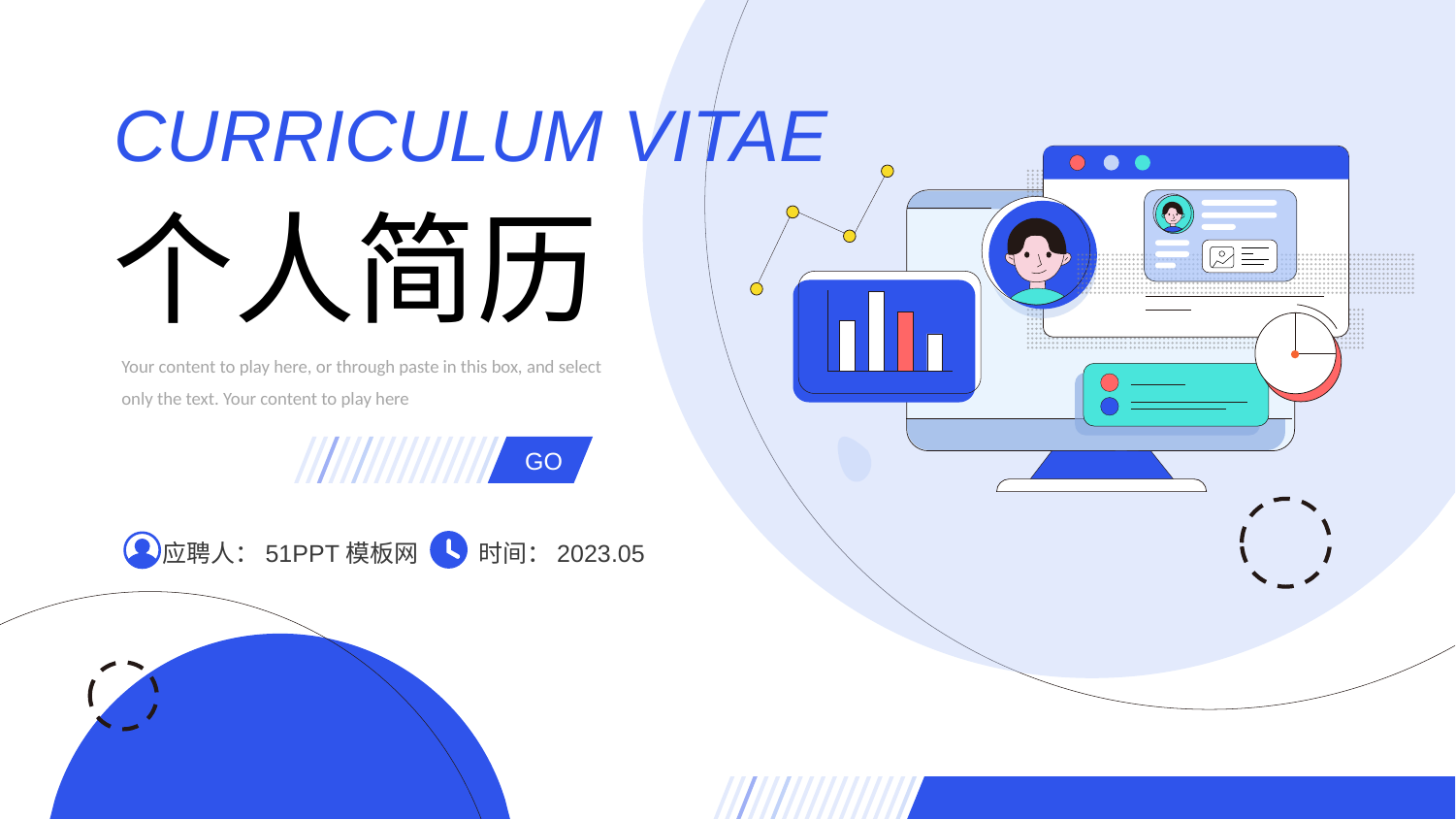

51PPT模板网，幻灯 片演示模板及素材免费下载！
51PPT模板网 唯一 访问网址：www.51ppt moban.com

CURRICULUM VITAE

个人简历
Your content to play here, or through paste in this box, and select only the text. Your content to play here

GO

应聘人：51PPT模板网
时间：2023.05